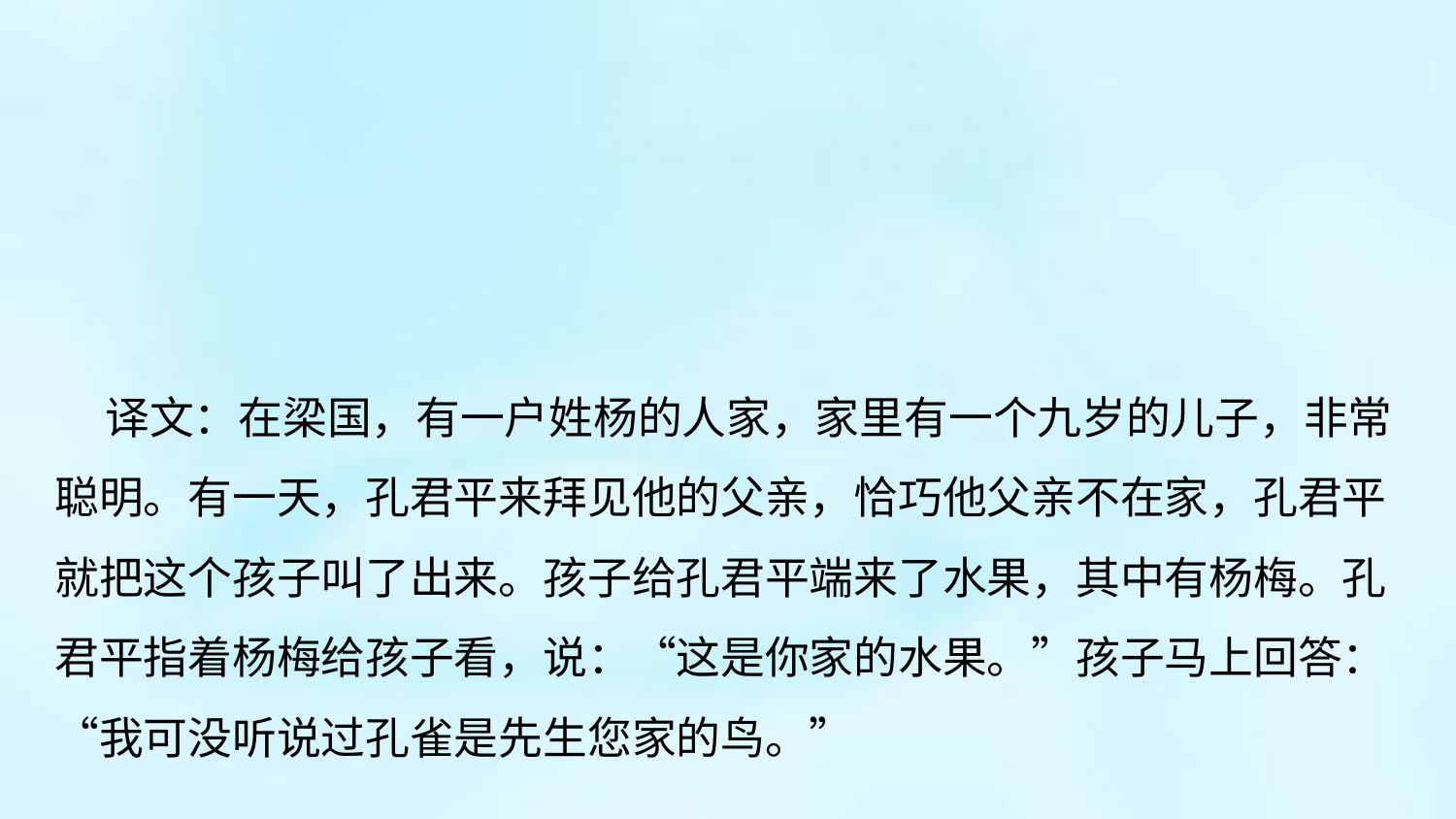

译文：在梁国，有一户姓杨的人家，家里有一个九岁的儿子，非常聪明。有一天，孔君平来拜见他的父亲，恰巧他父亲不在家，孔君平就把这个孩子叫了出来。孩子给孔君平端来了水果，其中有杨梅。孔君平指着杨梅给孩子看，说：“这是你家的水果。”孩子马上回答：“我可没听说过孔雀是先生您家的鸟。”